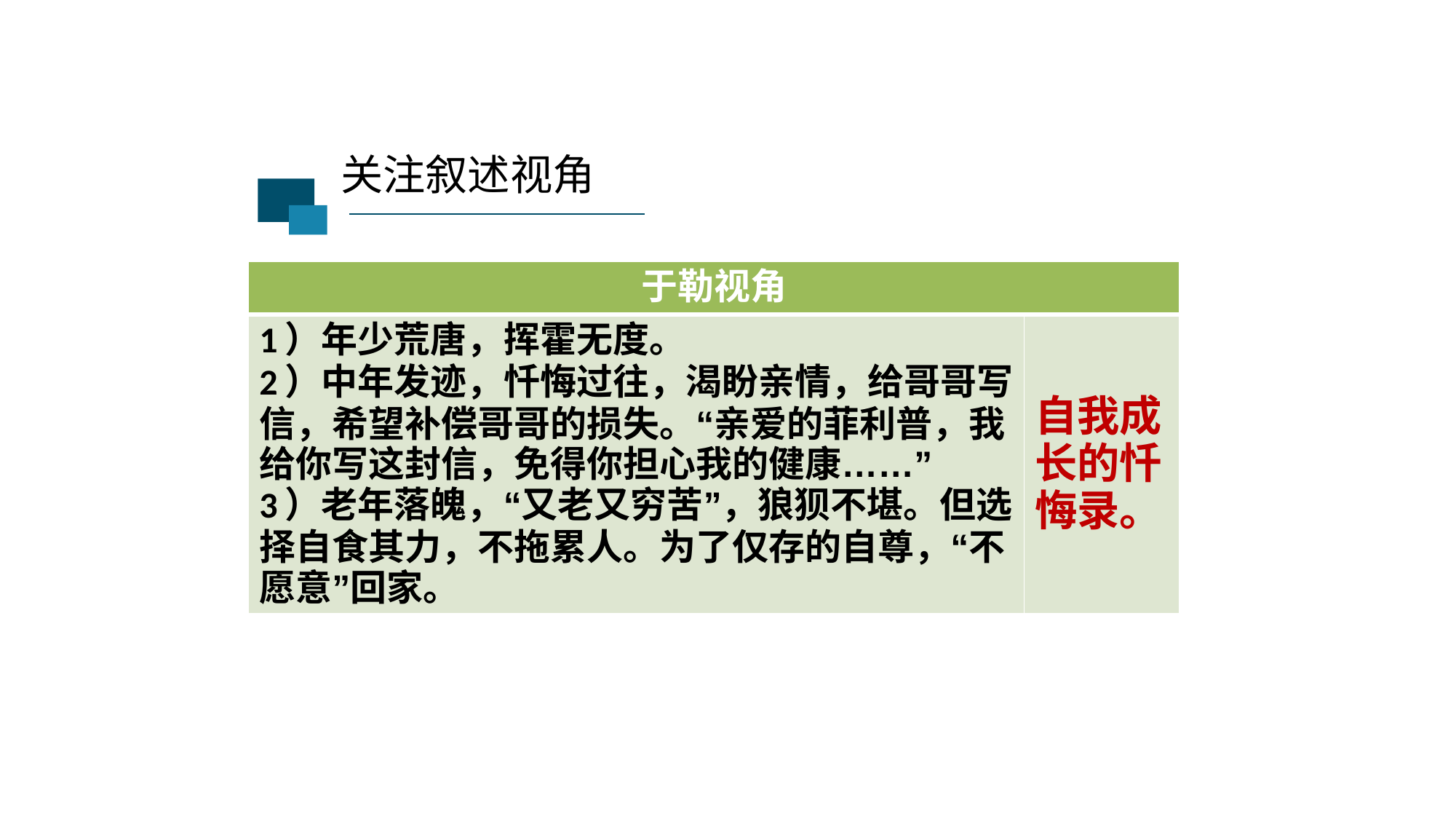

关注叙述视角

| 于勒视角 |  |
| --- | --- |
| 1）年少荒唐，挥霍无度。 2）中年发迹，忏悔过往，渴盼亲情，给哥哥写信，希望补偿哥哥的损失。“亲爱的菲利普，我给你写这封信，免得你担心我的健康……” 3）老年落魄，“又老又穷苦”，狼狈不堪。但选择自食其力，不拖累人。为了仅存的自尊，“不愿意”回家。 | 自我成长的忏悔录。 |